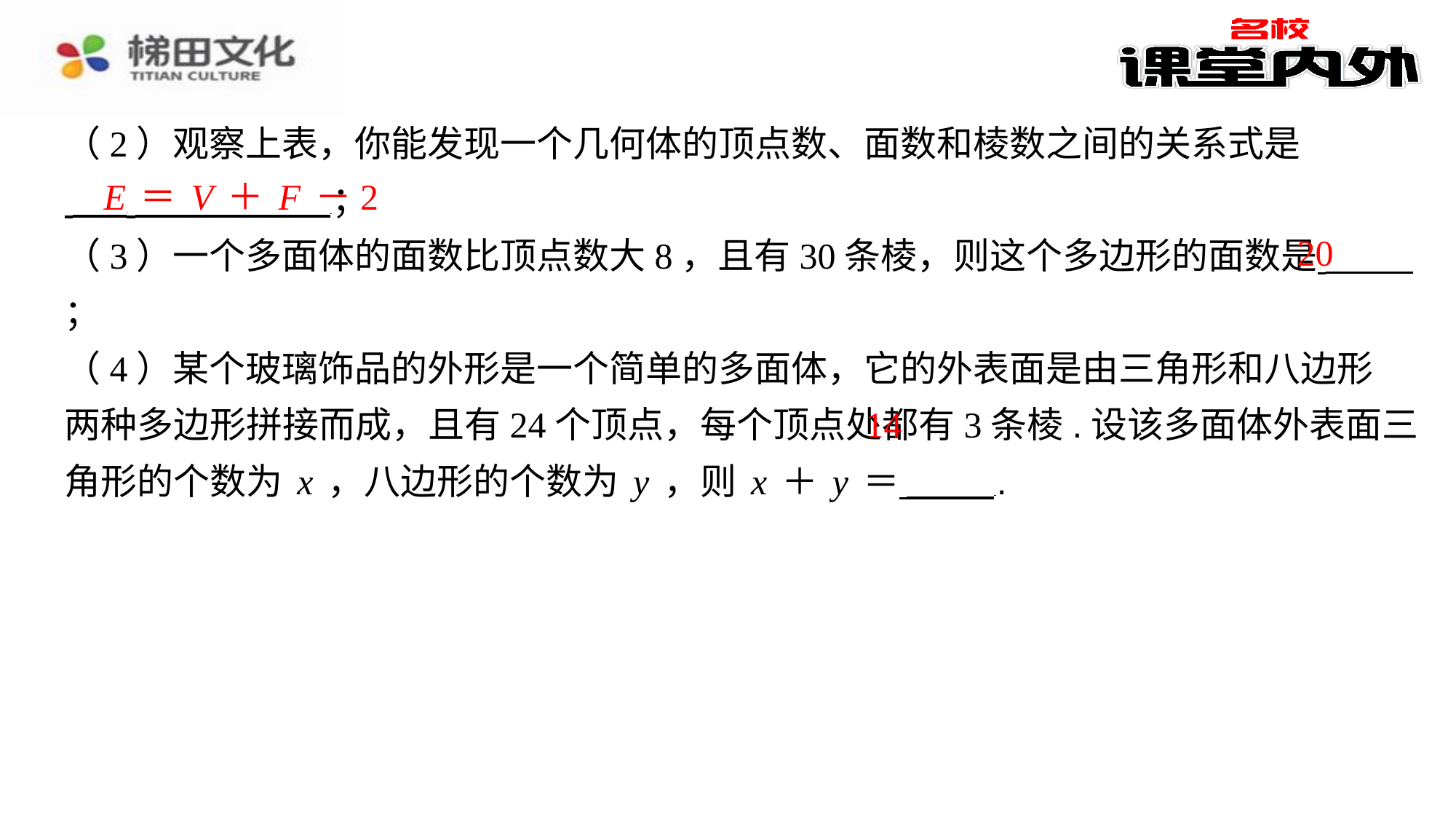

（2）观察上表，你能发现一个几何体的顶点数、面数和棱数之间的关系式是
          ⁠                               ⁠；
（3）一个多面体的面数比顶点数大8，且有30条棱，则这个多边形的面数是               ⁠；
（4）某个玻璃饰品的外形是一个简单的多面体，它的外表面是由三角形和八边形
两种多边形拼接而成，且有24个顶点，每个顶点处都有3条棱.设该多面体外表面三
角形的个数为x，八边形的个数为y，则x＋y＝               ⁠.
E＝V＋F－2
20
14